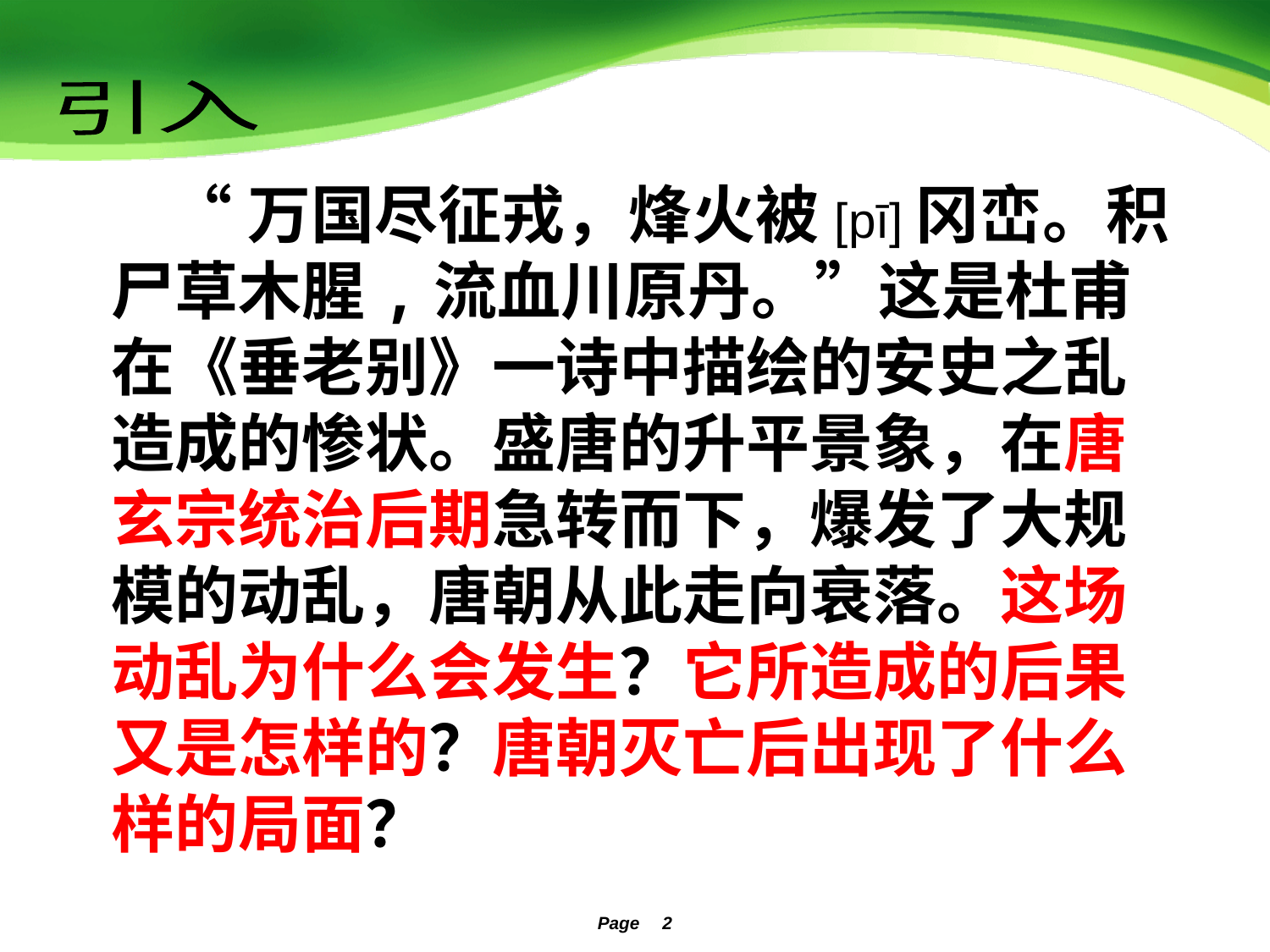

引入
    “万国尽征戎，烽火被[pī]冈峦。积尸草木腥,流血川原丹。”这是杜甫在《垂老别》一诗中描绘的安史之乱造成的惨状。盛唐的升平景象，在唐玄宗统治后期急转而下，爆发了大规模的动乱，唐朝从此走向衰落。这场动乱为什么会发生？它所造成的后果又是怎样的？唐朝灭亡后出现了什么样的局面？